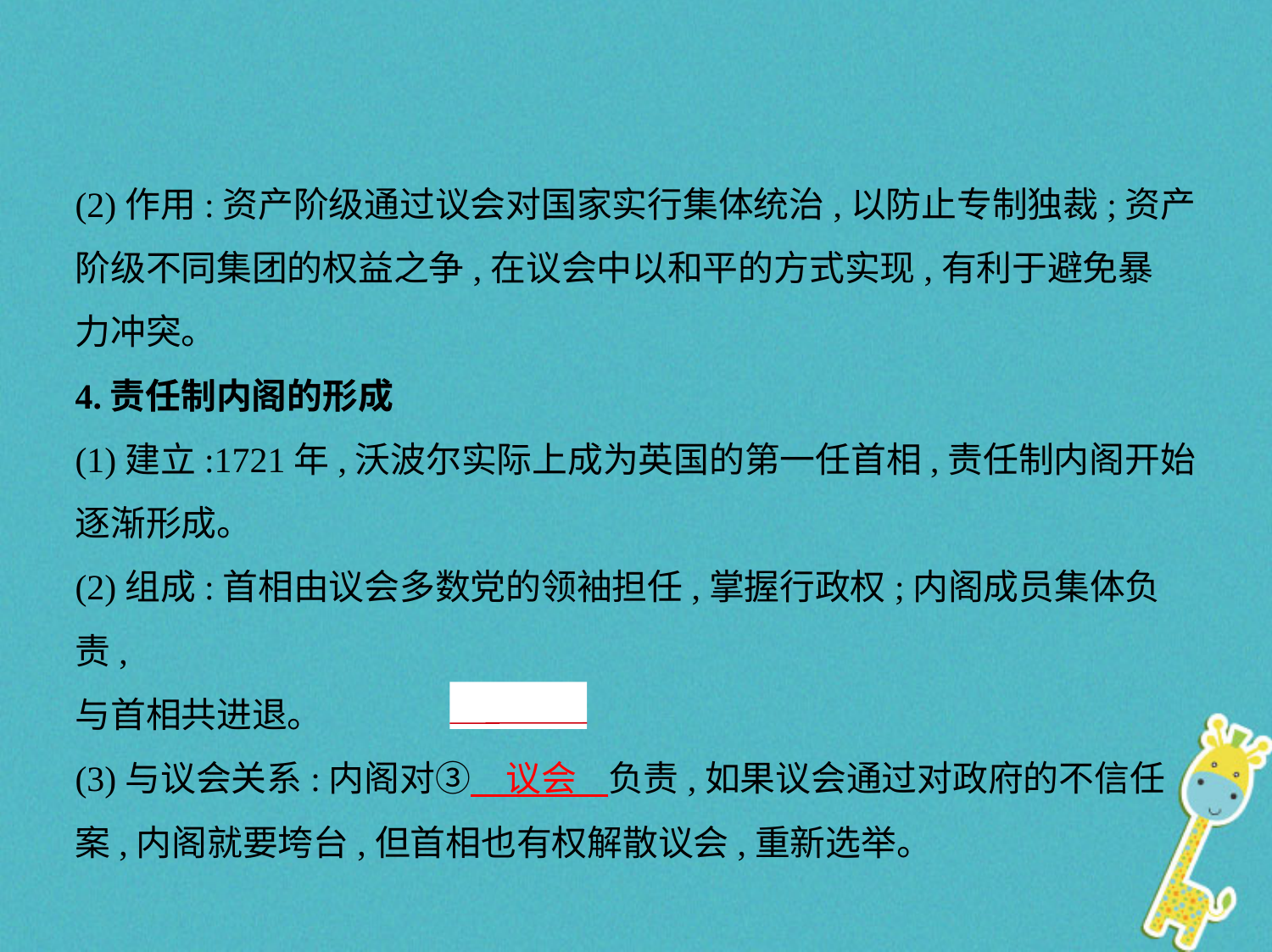

(2)作用:资产阶级通过议会对国家实行集体统治,以防止专制独裁;资产
阶级不同集团的权益之争,在议会中以和平的方式实现,有利于避免暴
力冲突。
4.责任制内阁的形成
(1)建立:1721年,沃波尔实际上成为英国的第一任首相,责任制内阁开始
逐渐形成。
(2)组成:首相由议会多数党的领袖担任,掌握行政权;内阁成员集体负责,
与首相共进退。
(3)与议会关系:内阁对③　议会    负责,如果议会通过对政府的不信任
案,内阁就要垮台,但首相也有权解散议会,重新选举。